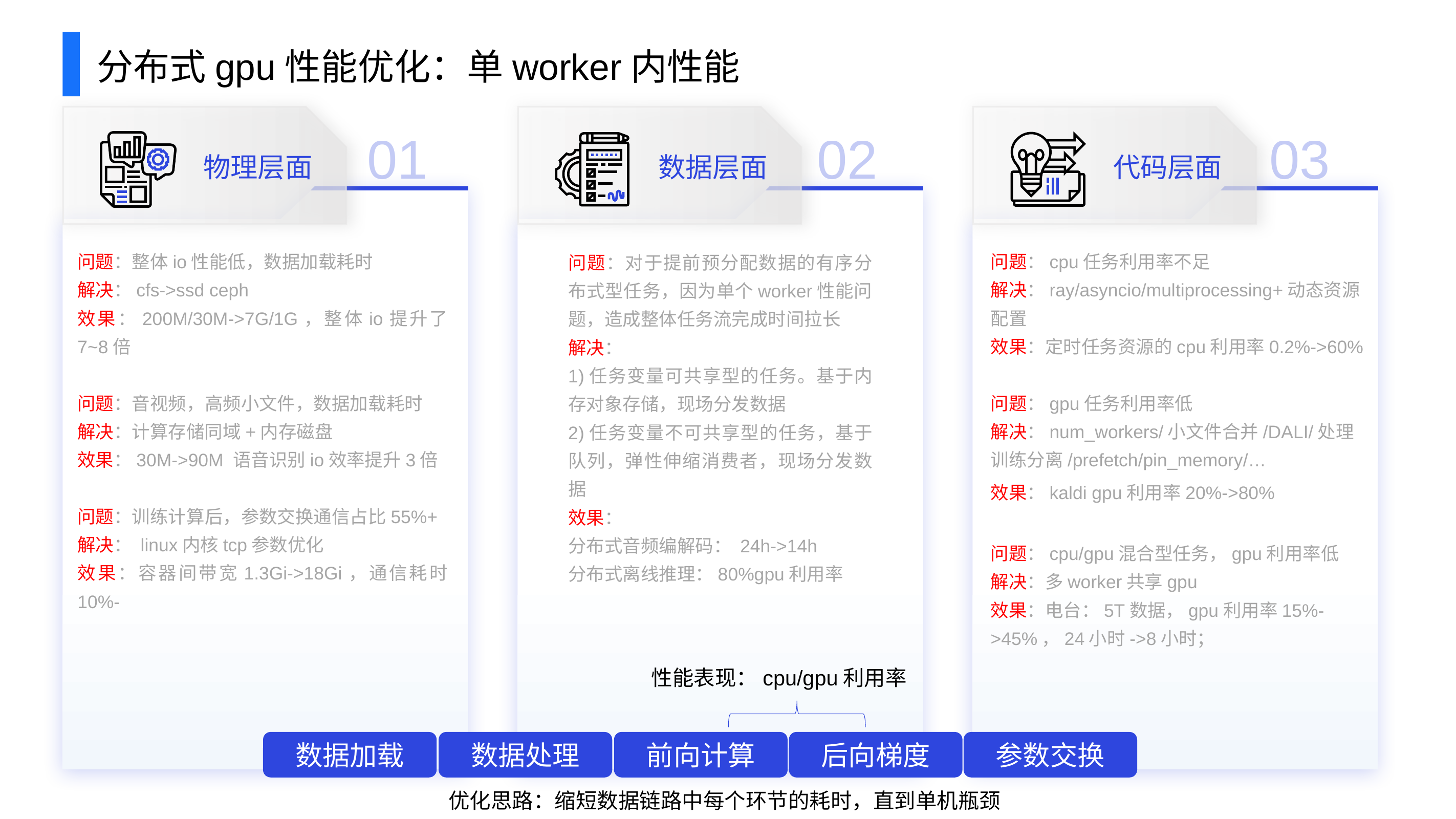

竞品：100%

分布式gpu性能优化：单worker内性能

物理层面

01
02
03

数据层面
代码层面

问题：整体io性能低，数据加载耗时
解决：cfs->ssd ceph
效果：200M/30M->7G/1G，整体io提升了7~8倍

问题：音视频，高频小文件，数据加载耗时
解决：计算存储同域+内存磁盘
效果：30M->90M 语音识别io效率提升3倍

问题：训练计算后，参数交换通信占比55%+
解决： linux内核tcp参数优化
效果：容器间带宽1.3Gi->18Gi，通信耗时10%-
问题：cpu任务利用率不足
解决：ray/asyncio/multiprocessing+动态资源配置
效果：定时任务资源的cpu利用率0.2%->60%

问题：gpu任务利用率低
解决：num_workers/小文件合并/DALI/处理训练分离/prefetch/pin_memory/…
效果：kaldi gpu利用率20%->80%

问题：cpu/gpu混合型任务，gpu利用率低
解决：多worker共享gpu
效果：电台：5T数据，gpu利用率15%->45%，24小时->8小时；

问题：对于提前预分配数据的有序分布式型任务，因为单个worker性能问题，造成整体任务流完成时间拉长
解决：
1)任务变量可共享型的任务。基于内存对象存储，现场分发数据
2)任务变量不可共享型的任务，基于队列，弹性伸缩消费者，现场分发数据
效果：
分布式音频编解码： 24h->14h
分布式离线推理：80%gpu利用率

性能表现：cpu/gpu利用率
数据加载
数据处理
前向计算
后向梯度
参数交换
优化思路：缩短数据链路中每个环节的耗时，直到单机瓶颈
根本原因：cpu运行 慢，gpu在等待